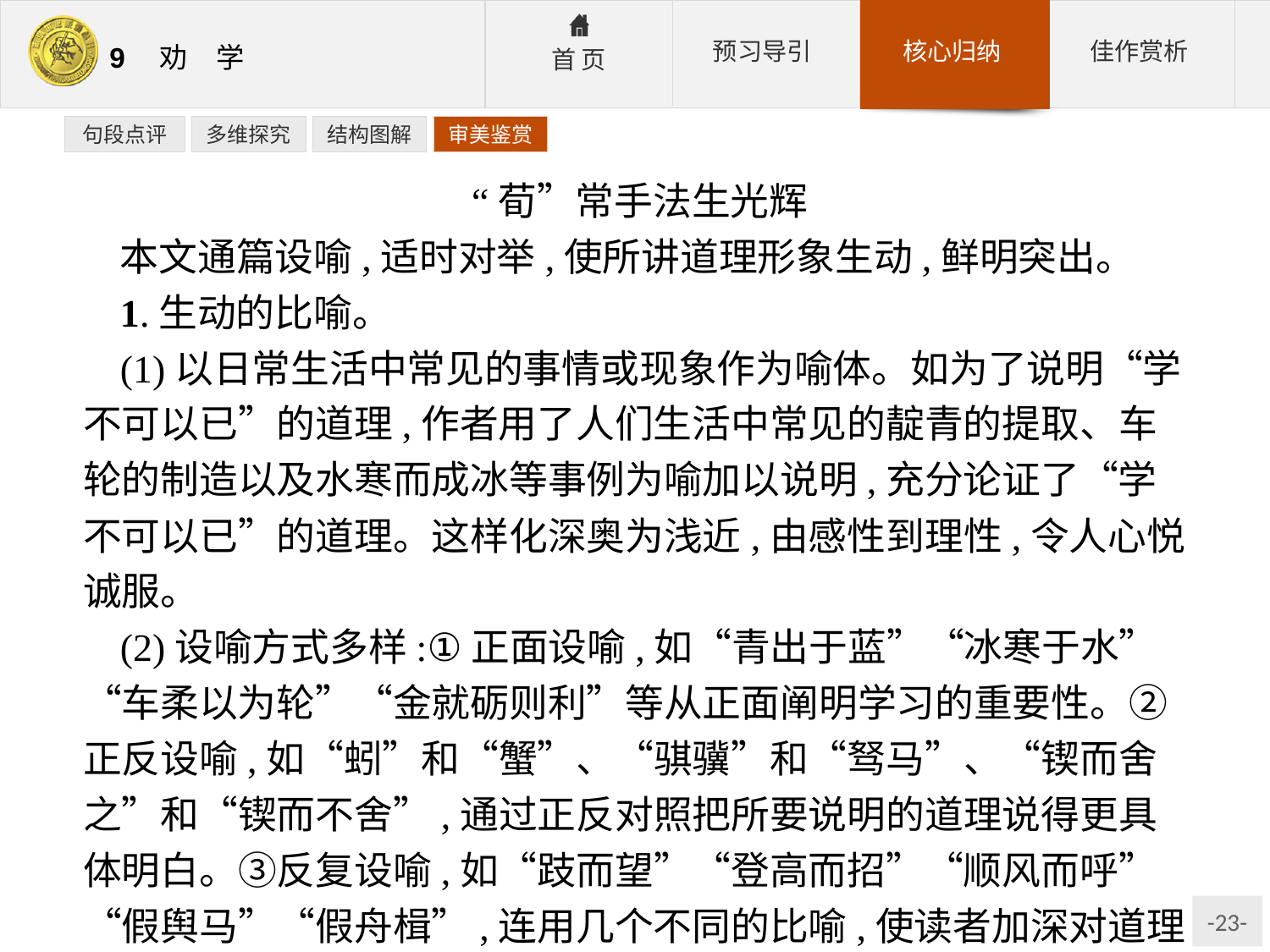

句段点评
多维探究
结构图解
审美鉴赏
 “荀”常手法生光辉
本文通篇设喻,适时对举,使所讲道理形象生动,鲜明突出。
1.生动的比喻。
(1)以日常生活中常见的事情或现象作为喻体。如为了说明“学不可以已”的道理,作者用了人们生活中常见的靛青的提取、车轮的制造以及水寒而成冰等事例为喻加以说明,充分论证了“学不可以已”的道理。这样化深奥为浅近,由感性到理性,令人心悦诚服。
(2)设喻方式多样:①正面设喻,如“青出于蓝”“冰寒于水”“车柔以为轮”“金就砺则利”等从正面阐明学习的重要性。②正反设喻,如“蚓”和“蟹”、“骐骥”和“驽马”、“锲而舍之”和“锲而不舍”,通过正反对照把所要说明的道理说得更具体明白。③反复设喻,如“跂而望”“登高而招”“顺风而呼”“假舆马”“假舟楫”,连用几个不同的比喻,使读者加深对道理的理解。